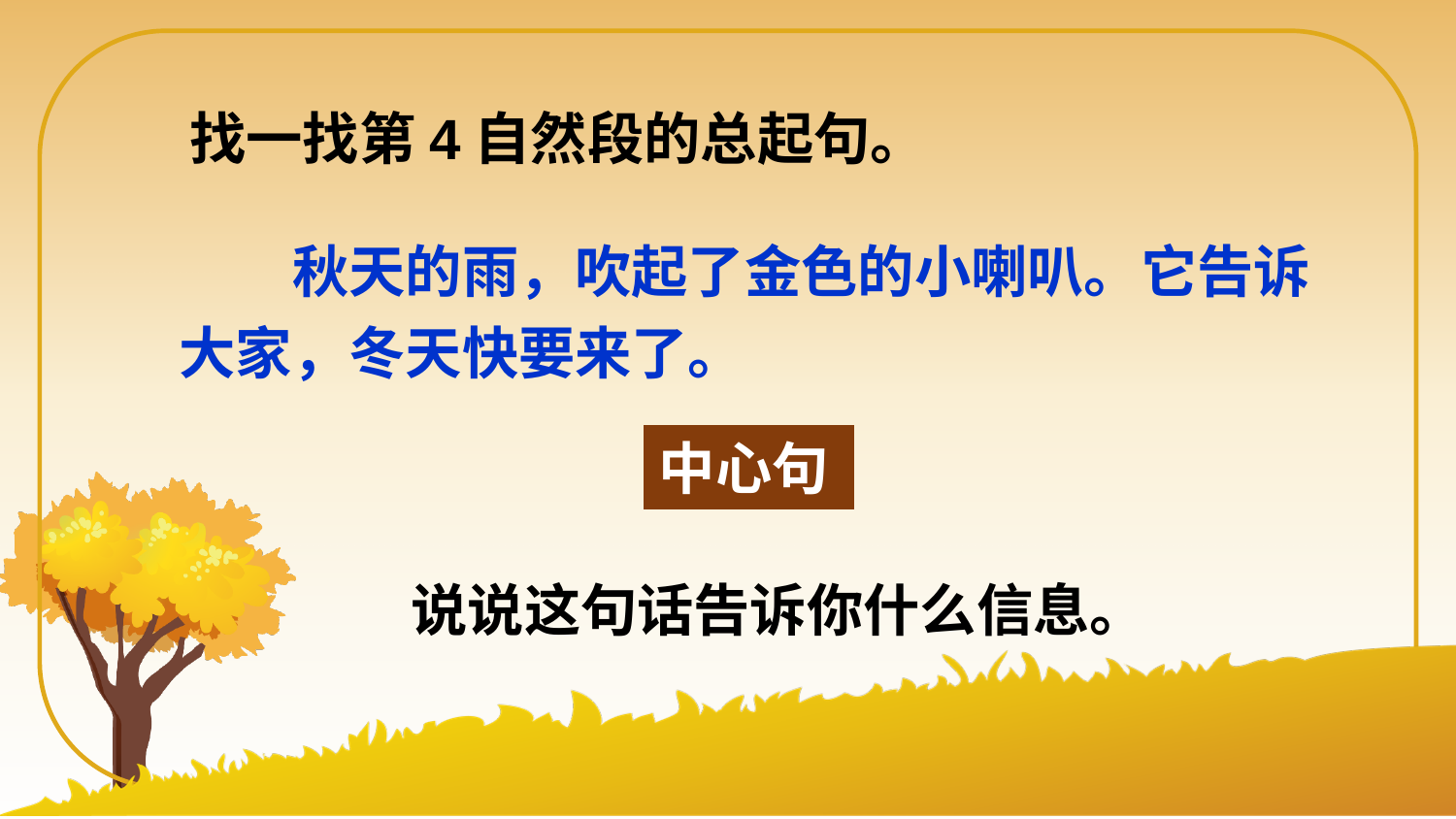

找一找第4自然段的总起句。
　　秋天的雨，吹起了金色的小喇叭。它告诉大家，冬天快要来了。
中心句
说说这句话告诉你什么信息。